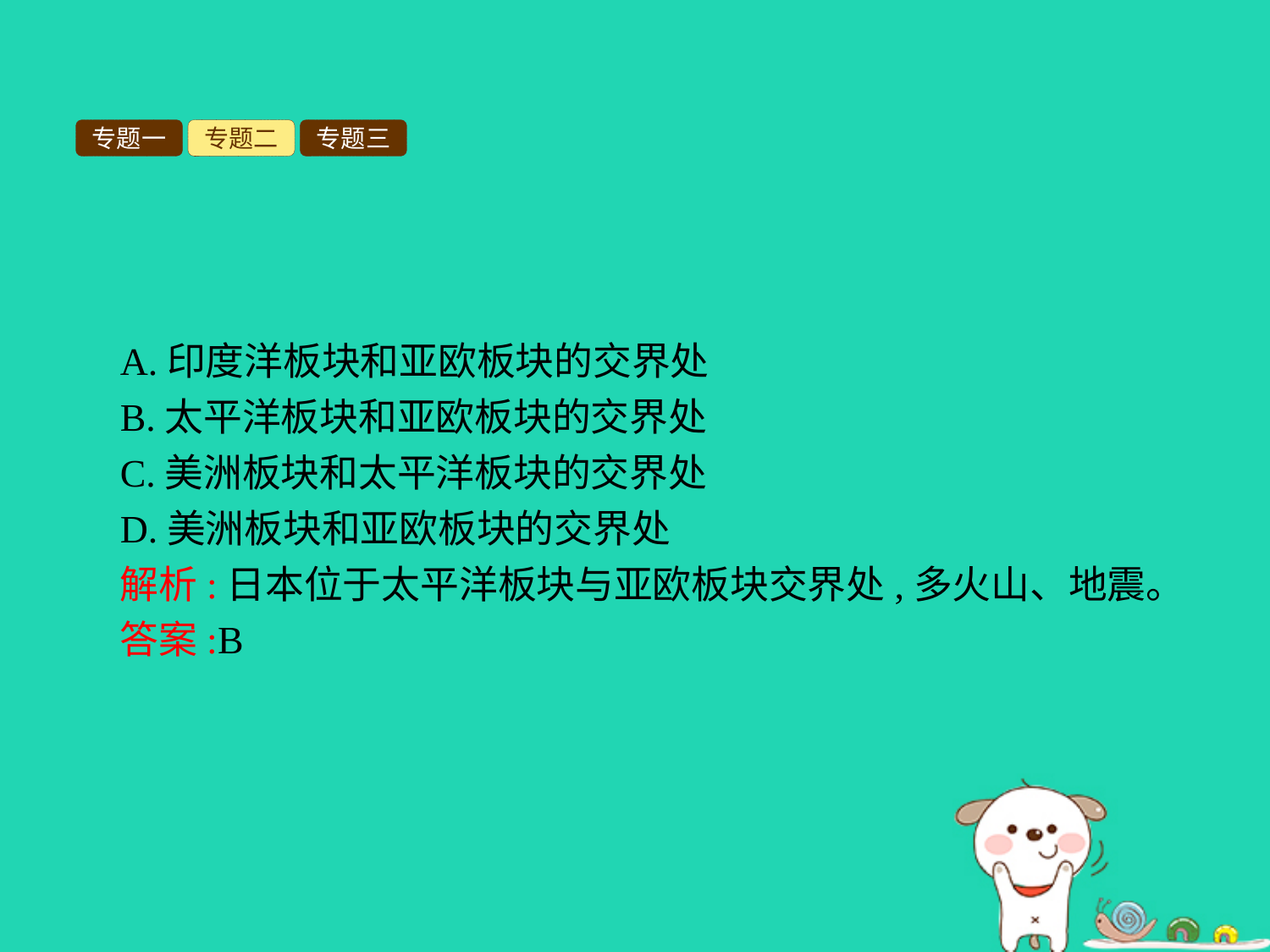

专题一
专题二
专题三
A.印度洋板块和亚欧板块的交界处
B.太平洋板块和亚欧板块的交界处
C.美洲板块和太平洋板块的交界处
D.美洲板块和亚欧板块的交界处
解析:日本位于太平洋板块与亚欧板块交界处,多火山、地震。
答案:B